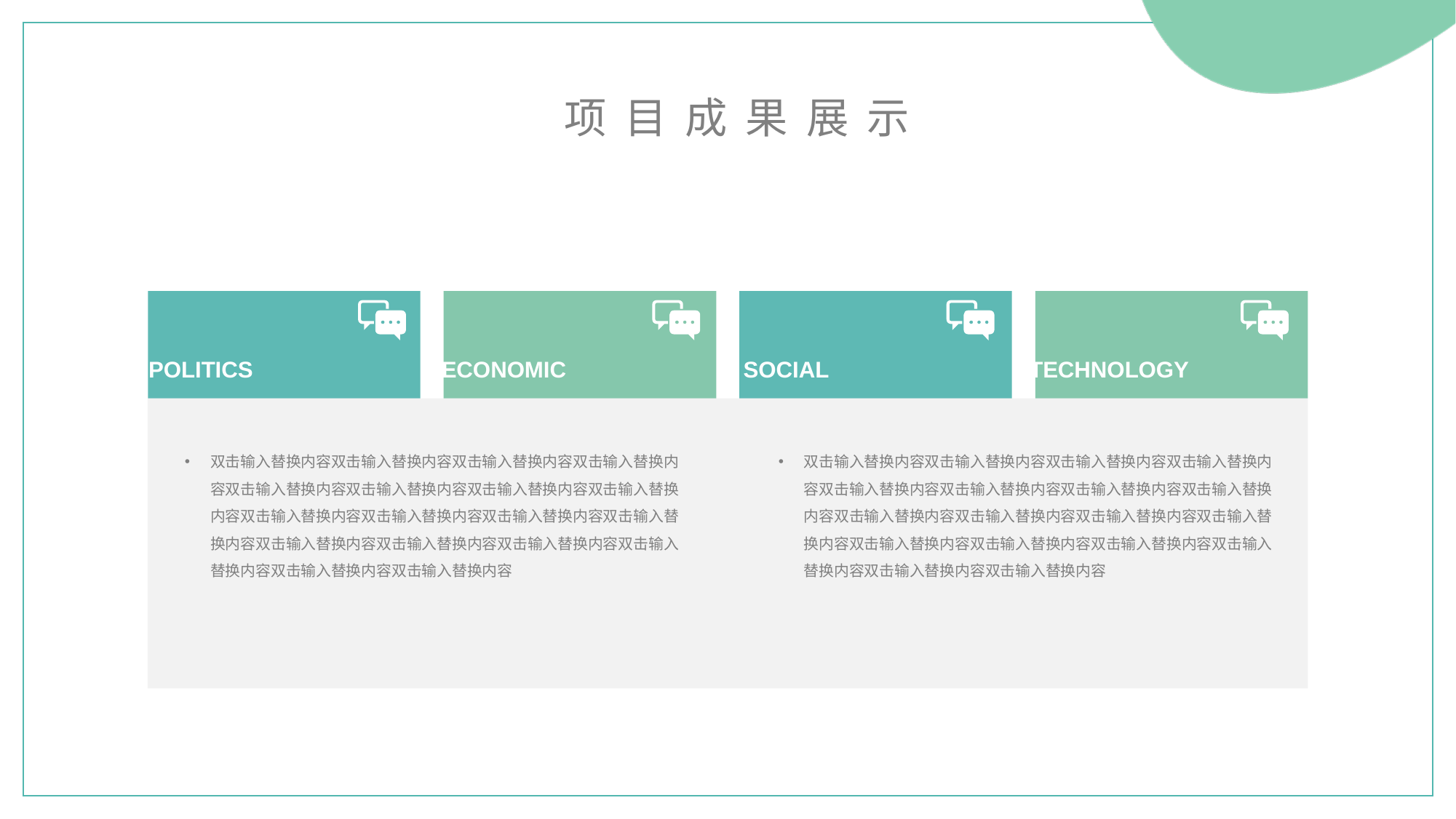

项目成果展示

POLITICS
ECONOMIC
SOCIAL
TECHNOLOGY

双击输入替换内容双击输入替换内容双击输入替换内容双击输入替换内容双击输入替换内容双击输入替换内容双击输入替换内容双击输入替换内容双击输入替换内容双击输入替换内容双击输入替换内容双击输入替换内容双击输入替换内容双击输入替换内容双击输入替换内容双击输入替换内容双击输入替换内容双击输入替换内容
双击输入替换内容双击输入替换内容双击输入替换内容双击输入替换内容双击输入替换内容双击输入替换内容双击输入替换内容双击输入替换内容双击输入替换内容双击输入替换内容双击输入替换内容双击输入替换内容双击输入替换内容双击输入替换内容双击输入替换内容双击输入替换内容双击输入替换内容双击输入替换内容